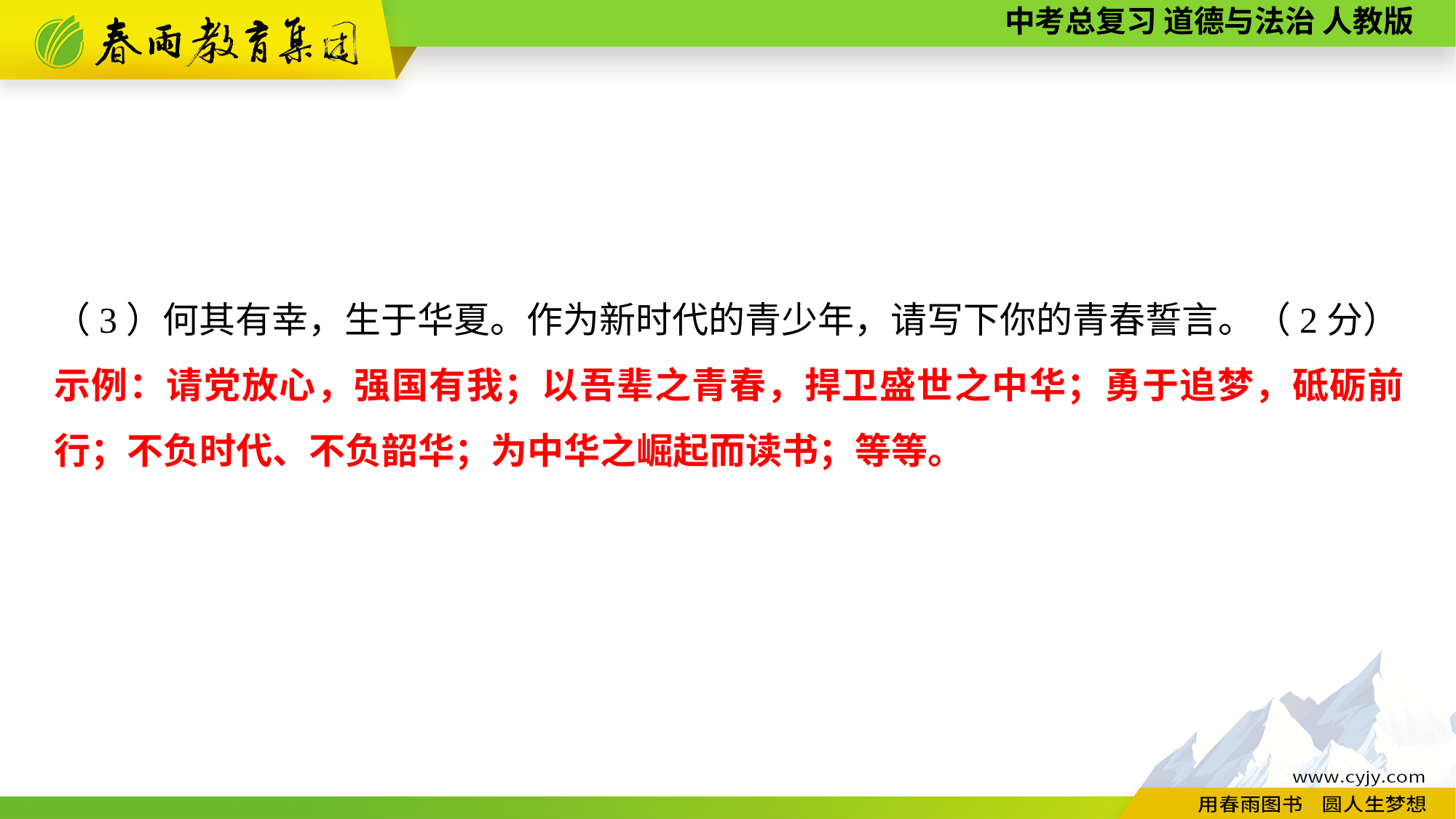

（3）何其有幸，生于华夏。作为新时代的青少年，请写下你的青春誓言。（2分）
示例：请党放心，强国有我；以吾辈之青春，捍卫盛世之中华；勇于追梦，砥砺前行；不负时代、不负韶华；为中华之崛起而读书；等等。